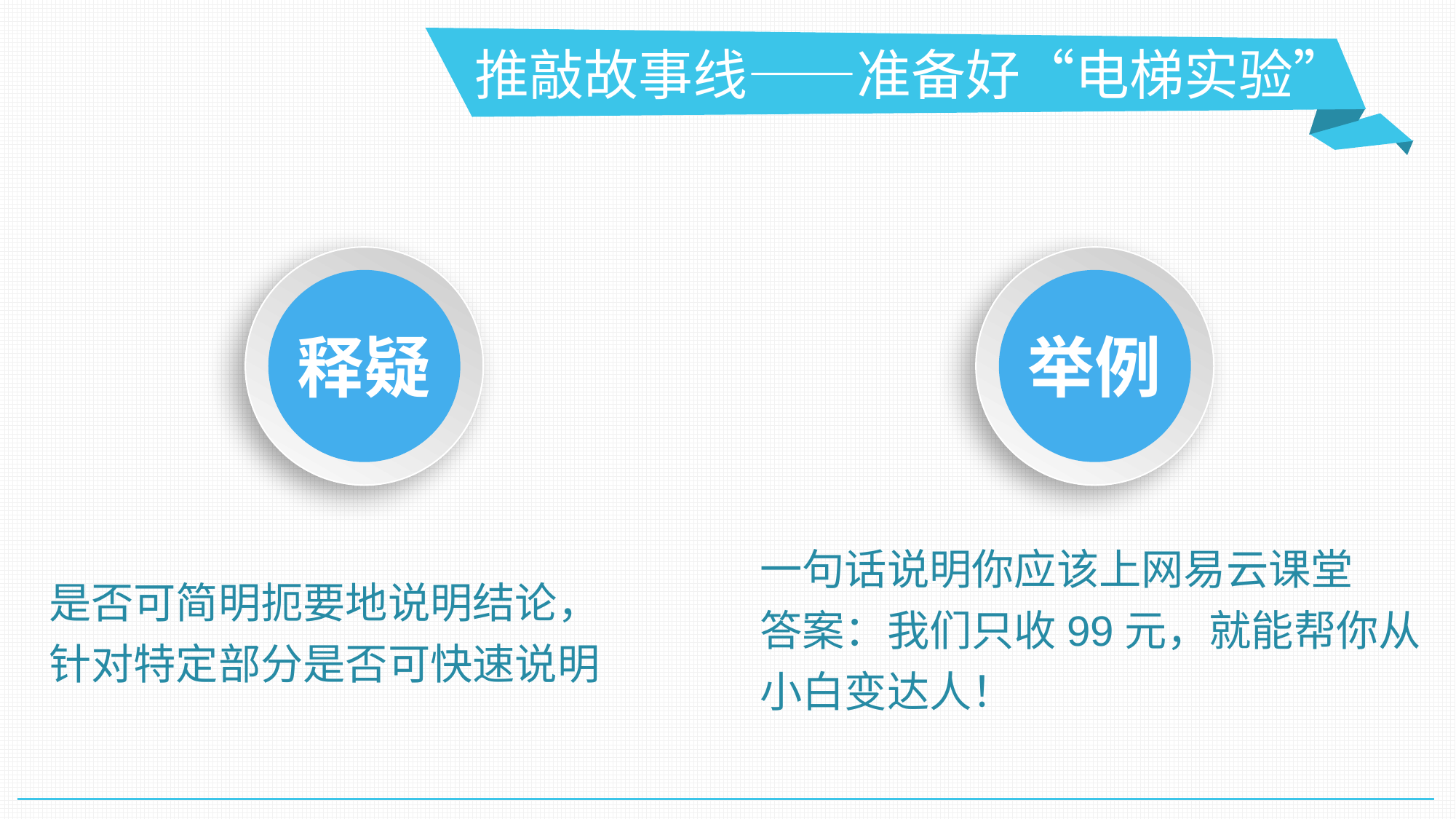

推敲故事线——准备好“电梯实验”

释疑

举例
一句话说明你应该上网易云课堂
答案：我们只收99元，就能帮你从小白变达人！
是否可简明扼要地说明结论，
针对特定部分是否可快速说明